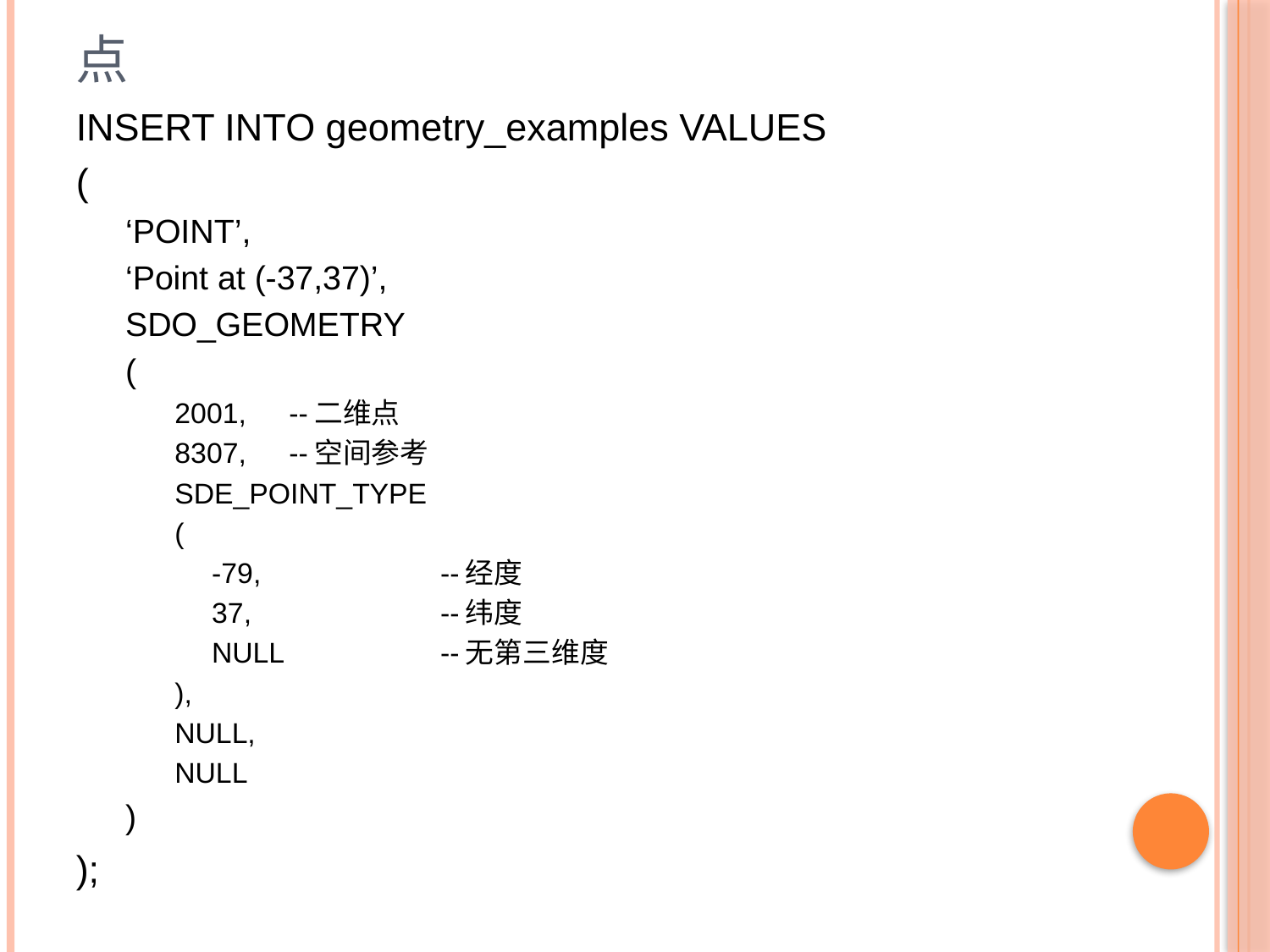

# 点
INSERT INTO geometry_examples VALUES
(
‘POINT’,
‘Point at (-37,37)’,
SDO_GEOMETRY
(
2001,		--二维点
8307,		--空间参考
SDE_POINT_TYPE
(
-79, 		--经度
37,  		--纬度
NULL 		--无第三维度
),
NULL,
NULL
)
);